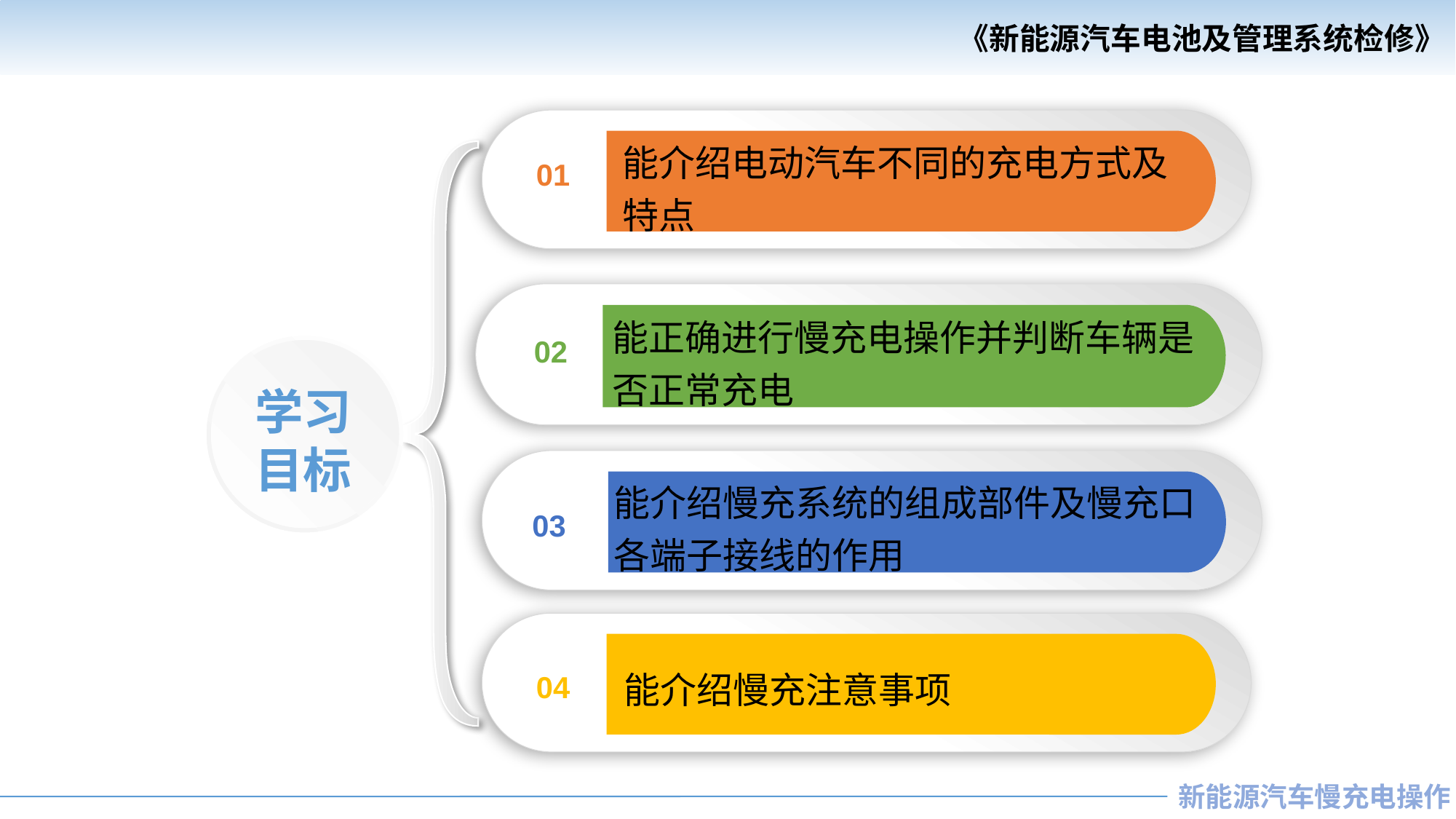

01
能介绍电动汽车不同的充电方式及
特点

02
能正确进行慢充电操作并判断车辆是否正常充电

学习
目标

03
能介绍慢充系统的组成部件及慢充口各端子接线的作用

04
 能介绍慢充注意事项